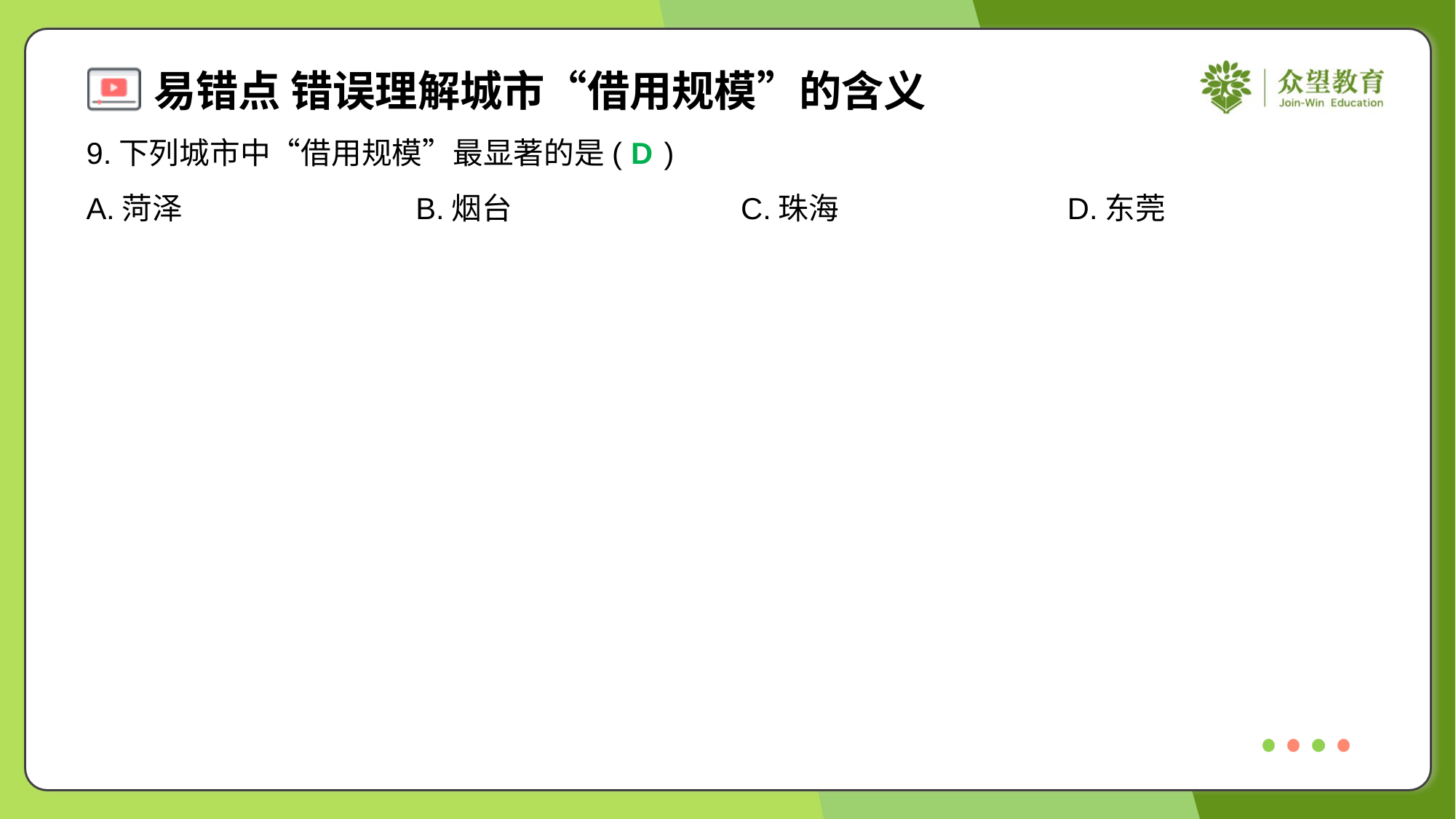

9.下列城市中“借用规模”最显著的是(     )
D
A.菏泽	B.烟台	C.珠海	D.东莞